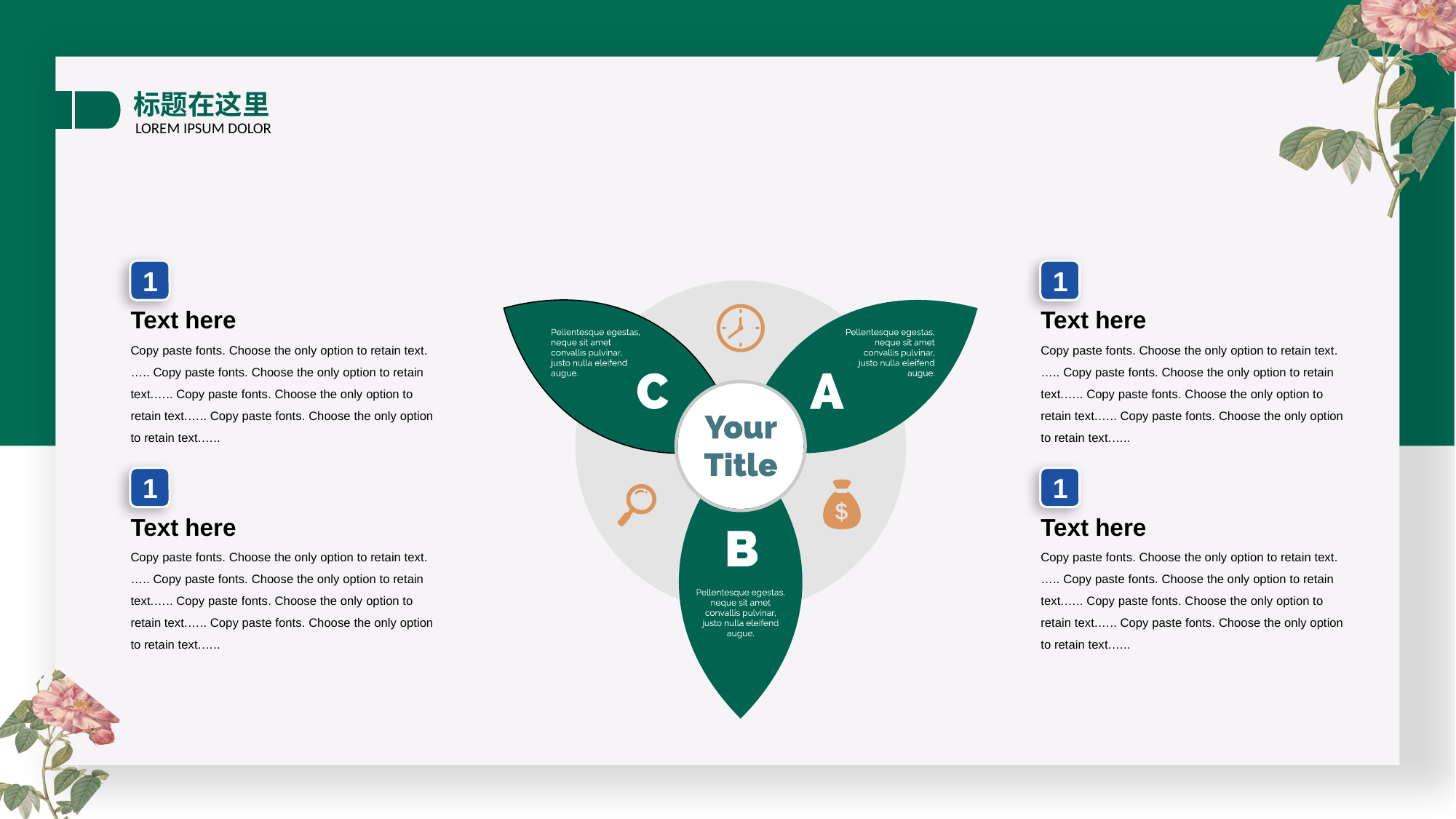

标题在这里

LOREM IPSUM DOLOR
1
Text here
Copy paste fonts. Choose the only option to retain text.….. Copy paste fonts. Choose the only option to retain text.….. Copy paste fonts. Choose the only option to retain text.….. Copy paste fonts. Choose the only option to retain text.…..

1
Text here
Copy paste fonts. Choose the only option to retain text.….. Copy paste fonts. Choose the only option to retain text.….. Copy paste fonts. Choose the only option to retain text.….. Copy paste fonts. Choose the only option to retain text.…..

1
Text here
Copy paste fonts. Choose the only option to retain text.….. Copy paste fonts. Choose the only option to retain text.….. Copy paste fonts. Choose the only option to retain text.….. Copy paste fonts. Choose the only option to retain text.…..

1
Text here
Copy paste fonts. Choose the only option to retain text.….. Copy paste fonts. Choose the only option to retain text.….. Copy paste fonts. Choose the only option to retain text.….. Copy paste fonts. Choose the only option to retain text.…..